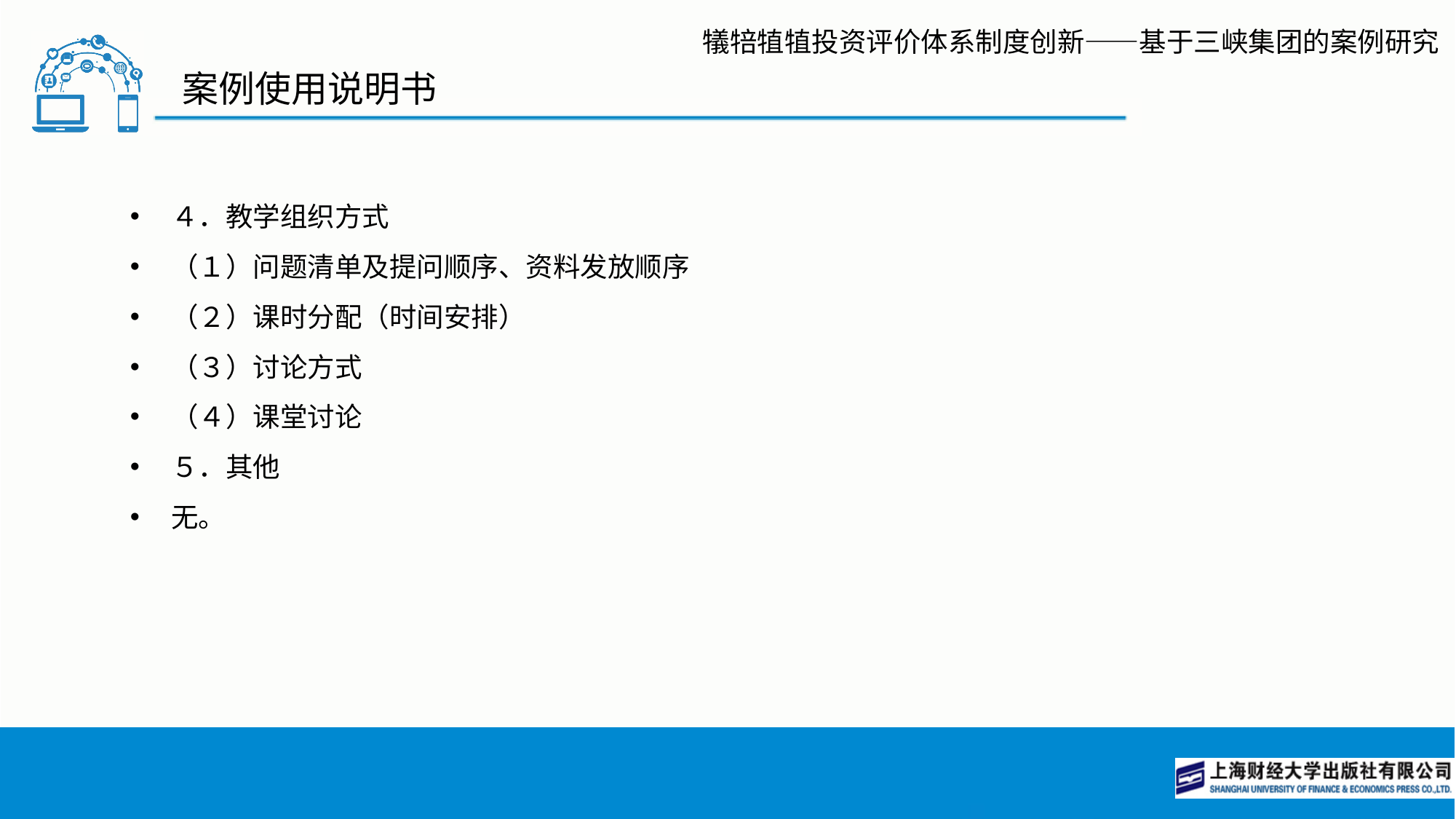

犠犃犆犆投资评价体系制度创新——基于三峡集团的案例研究
# 案例使用说明书
４．教学组织方式
（１）问题清单及提问顺序、资料发放顺序
（２）课时分配（时间安排）
（３）讨论方式
（４）课堂讨论
５．其他
无。